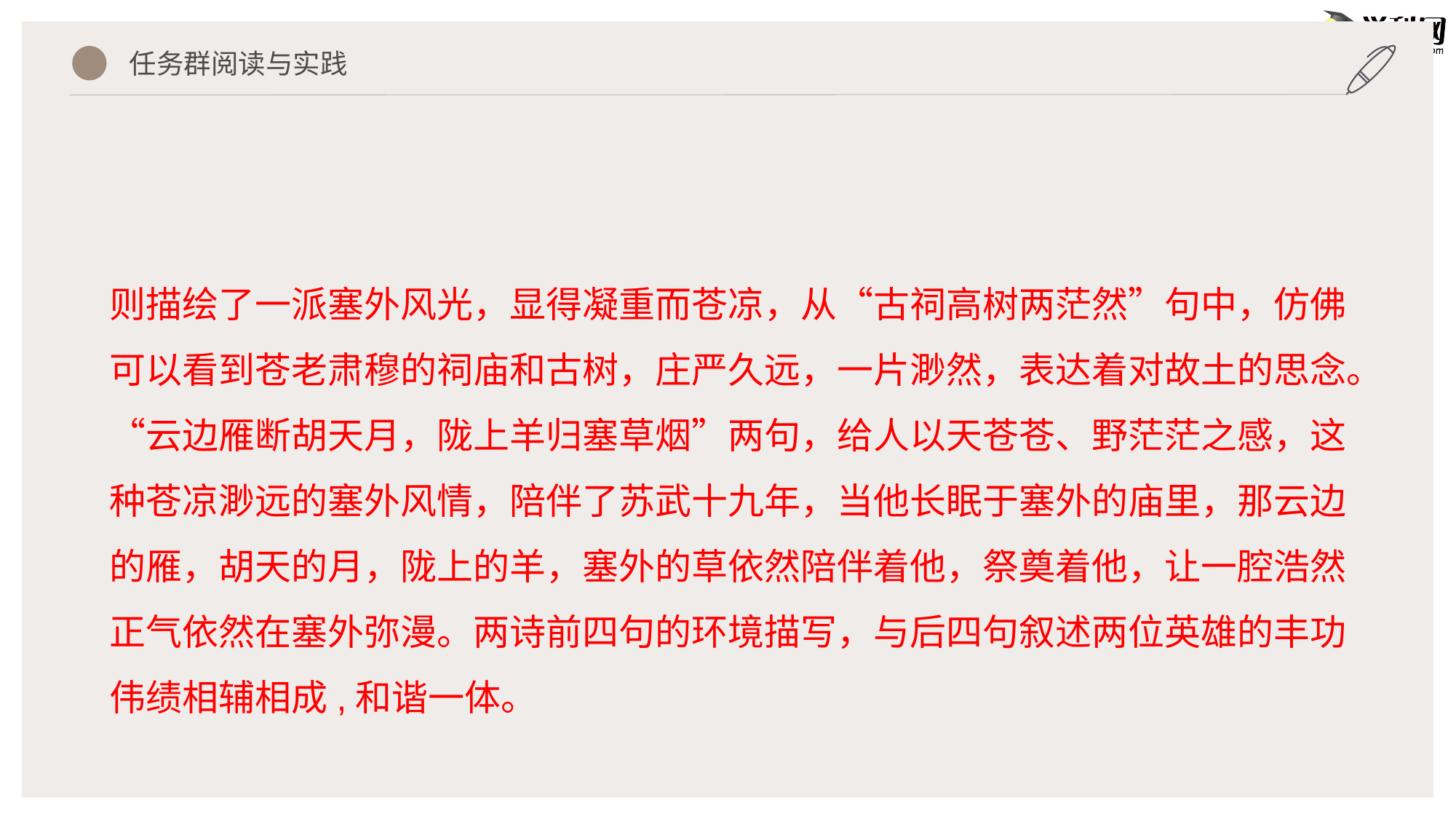

任务群阅读与实践

则描绘了一派塞外风光，显得凝重而苍凉，从“古祠高树两茫然”句中，仿佛可以看到苍老肃穆的祠庙和古树，庄严久远，一片渺然，表达着对故土的思念。“云边雁断胡天月，陇上羊归塞草烟”两句，给人以天苍苍、野茫茫之感，这种苍凉渺远的塞外风情，陪伴了苏武十九年，当他长眠于塞外的庙里，那云边的雁，胡天的月，陇上的羊，塞外的草依然陪伴着他，祭奠着他，让一腔浩然正气依然在塞外弥漫。两诗前四句的环境描写，与后四句叙述两位英雄的丰功伟绩相辅相成,和谐一体。